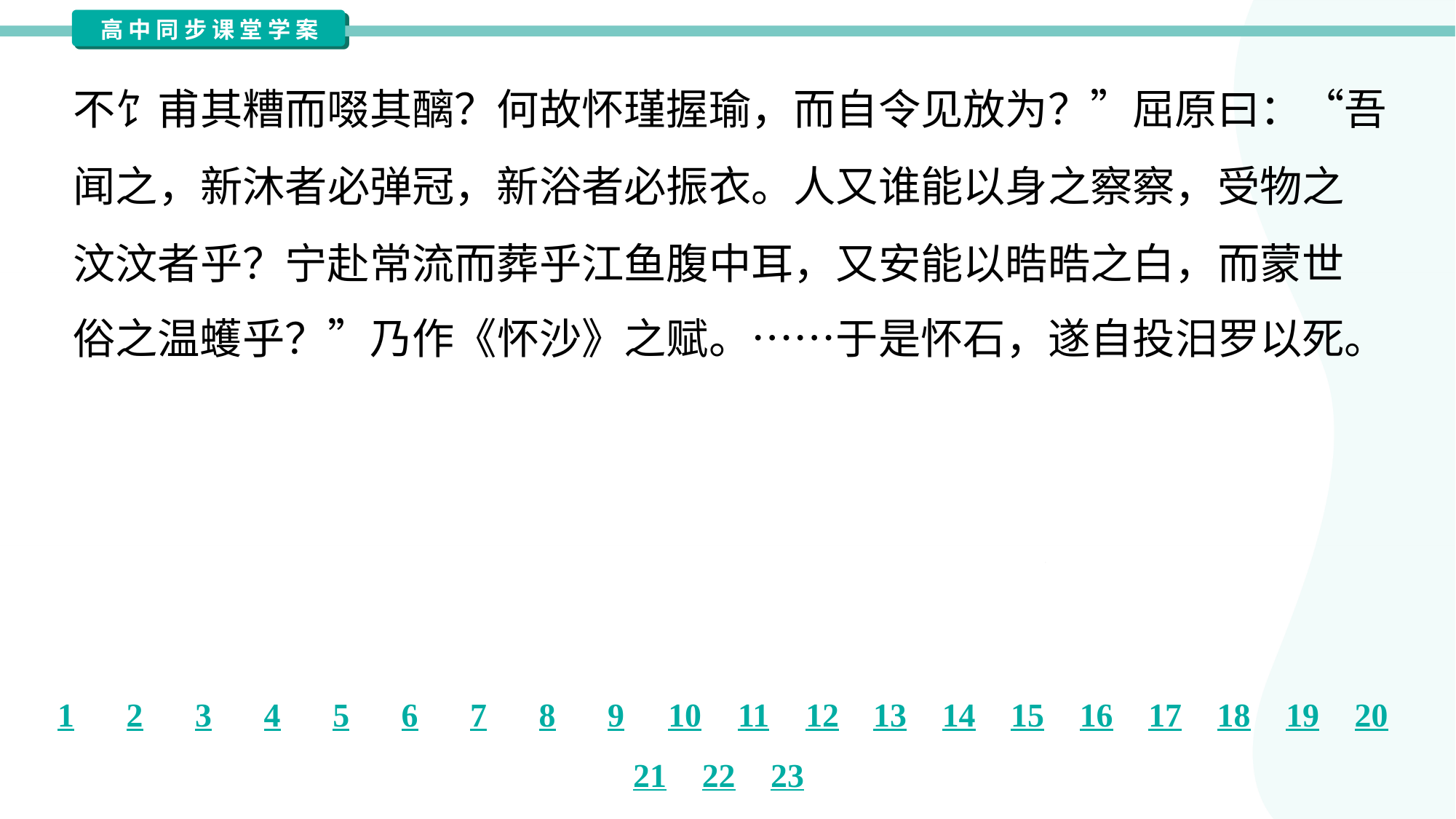

不饣甫其糟而啜其醨？何故怀瑾握瑜，而自令见放为？”屈原曰：“吾
闻之，新沐者必弹冠，新浴者必振衣。人又谁能以身之察察，受物之
汶汶者乎？宁赴常流而葬乎江鱼腹中耳，又安能以晧晧之白，而蒙世
俗之温蠖乎？”乃作《怀沙》之赋。……于是怀石，遂自投汨罗以死。